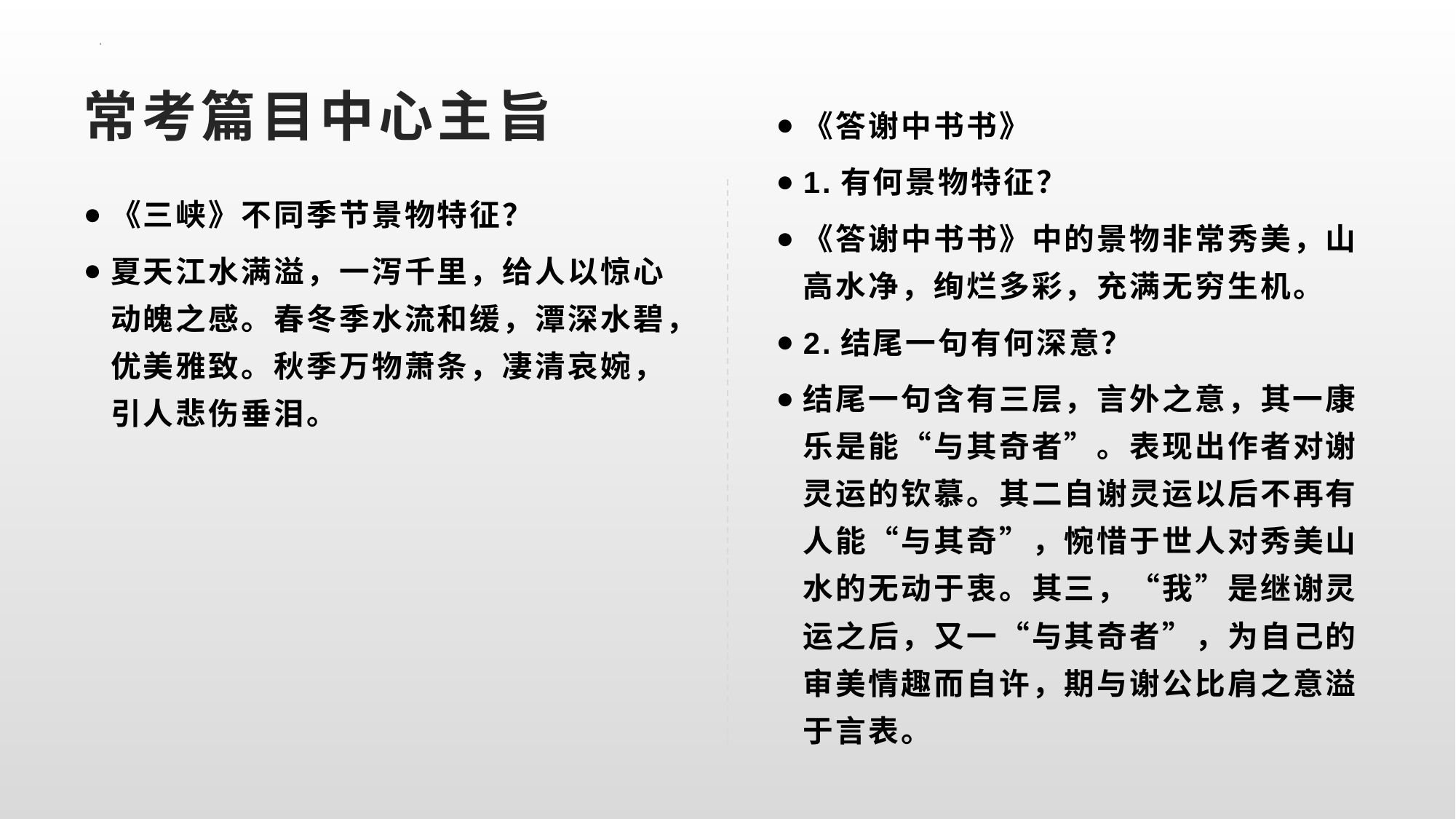

# 常考篇目中心主旨
《答谢中书书》
1.有何景物特征？
《答谢中书书》中的景物非常秀美，山高水净，绚烂多彩，充满无穷生机。
2.结尾一句有何深意？
结尾一句含有三层，言外之意，其一康乐是能“与其奇者”。表现出作者对谢灵运的钦慕。其二自谢灵运以后不再有人能“与其奇”，惋惜于世人对秀美山水的无动于衷。其三，“我”是继谢灵运之后，又一“与其奇者”，为自己的审美情趣而自许，期与谢公比肩之意溢于言表。
《三峡》不同季节景物特征？
夏天江水满溢，一泻千里，给人以惊心动魄之感。春冬季水流和缓，潭深水碧，优美雅致。秋季万物萧条，凄清哀婉，引人悲伤垂泪。